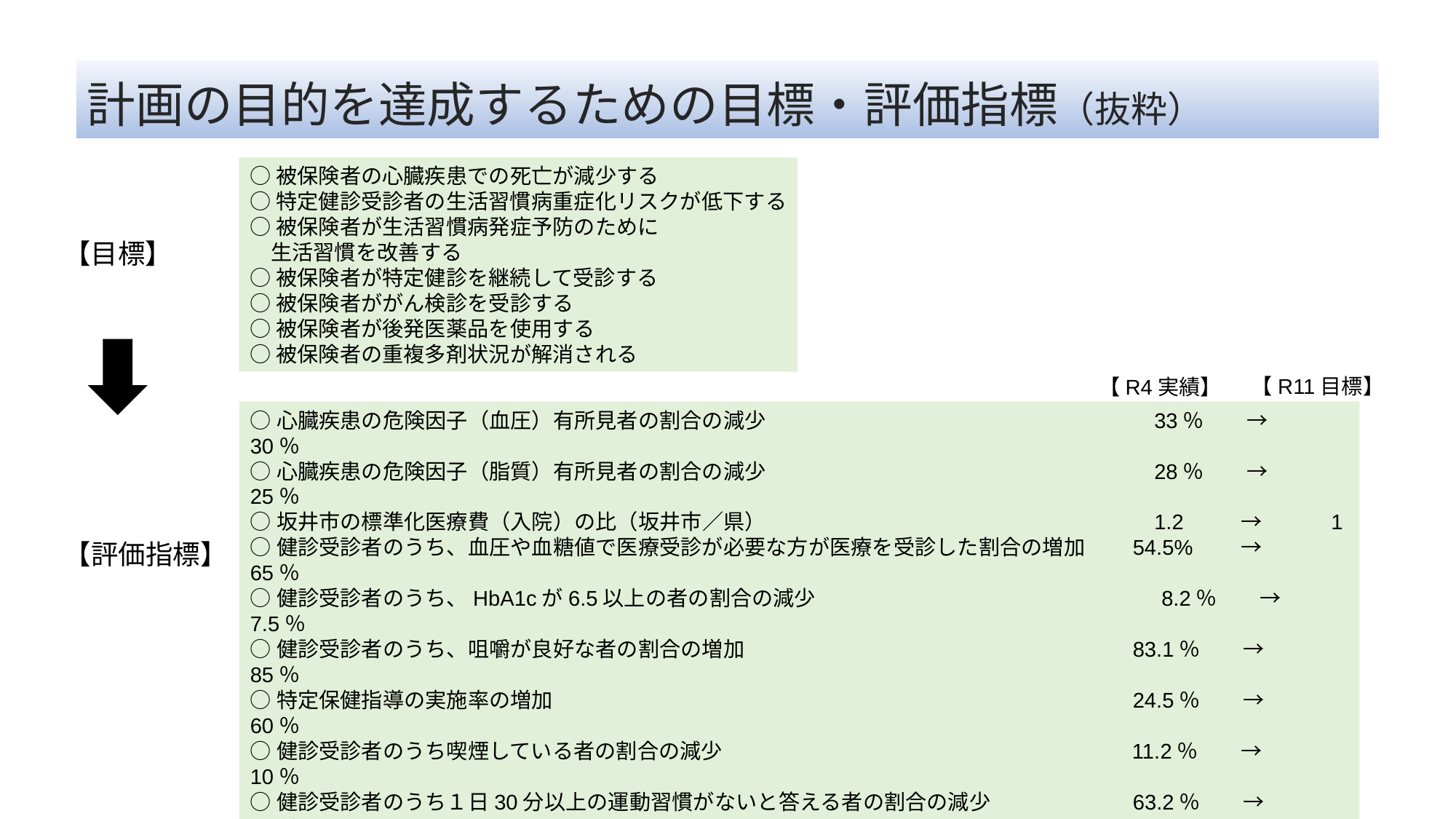

計画の目的を達成するための目標・評価指標（抜粋）
○被保険者の心臓疾患での死亡が減少する
○特定健診受診者の生活習慣病重症化リスクが低下する
○被保険者が生活習慣病発症予防のために
　生活習慣を改善する
○被保険者が特定健診を継続して受診する
○被保険者ががん検診を受診する
○被保険者が後発医薬品を使用する
○被保険者の重複多剤状況が解消される
【目標】

【R11目標】
【R4実績】
○心臓疾患の危険因子（血圧）有所見者の割合の減少　　　　　　　　　　　　　　　　　　33％　　→　　30％
○心臓疾患の危険因子（脂質）有所見者の割合の減少　　　　　　　　　　　　　　　　　　28％　　→　　25％
○坂井市の標準化医療費（入院）の比（坂井市／県）　　　　　　　　　　　　　　　　　　1.2　　  →　　　1
○健診受診者のうち、血圧や血糖値で医療受診が必要な方が医療を受診した割合の増加　　54.5%　　→　　65％
○健診受診者のうち、HbA1cが6.5以上の者の割合の減少　　　　　　　　　　　　　　　　8.2％　　→　  7.5％
○健診受診者のうち、咀嚼が良好な者の割合の増加　　　　　　　　　　　　　　　　　　83.1％　　→　   85％
○特定保健指導の実施率の増加　　　　　　　　　　　　　　　　　　　　　　　　　　　24.5％　　→　　60％
○健診受診者のうち喫煙している者の割合の減少　　　　　　　　　　　　　　　　　　　11.2％　　→　　10％
○健診受診者のうち１日30分以上の運動習慣がないと答える者の割合の減少　　　　　　  63.2％　　→　　57％
○２年連続受診者の割合の増加　　　　　　　　　　　　　　　　　　　　　　　　　　　59.6％　　→　　80％
○特定健診受診率の増加　　　　　　　　　　　　　　　　　　　　　　　　　　　　　　30.3％　　→　　60％○後発医薬品の使用割合　　　　　　　　　　　　　　　　　　　　　　　　　　　　　　81.4％　　→　　82％
○重複多剤状況の改善（取り組み後の受診行動改善率）　　　　　　　　　　　　　　　　　  0％　　→　　10％
【評価指標】